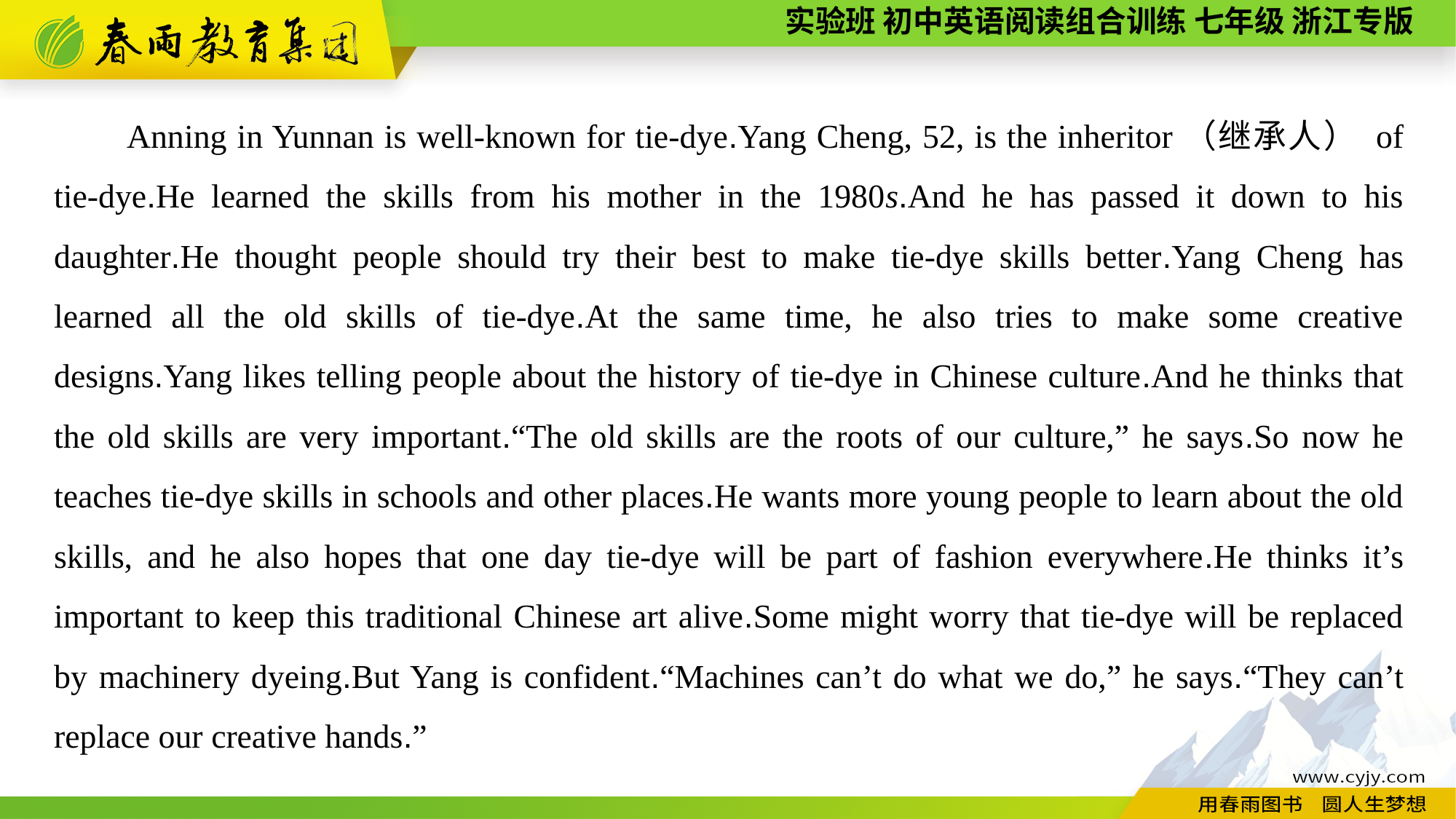

Anning in Yunnan is well-known for tie-dye.Yang Cheng, 52, is the inheritor（继承人） of tie-dye.He learned the skills from his mother in the 1980s.And he has passed it down to his daughter.He thought people should try their best to make tie-dye skills better.Yang Cheng has learned all the old skills of tie-dye.At the same time, he also tries to make some creative designs.Yang likes telling people about the history of tie-dye in Chinese culture.And he thinks that the old skills are very important.“The old skills are the roots of our culture,” he says.So now he teaches tie-dye skills in schools and other places.He wants more young people to learn about the old skills, and he also hopes that one day tie-dye will be part of fashion everywhere.He thinks it’s important to keep this traditional Chinese art alive.Some might worry that tie-dye will be replaced by machinery dyeing.But Yang is confident.“Machines can’t do what we do,” he says.“They can’t replace our creative hands.”